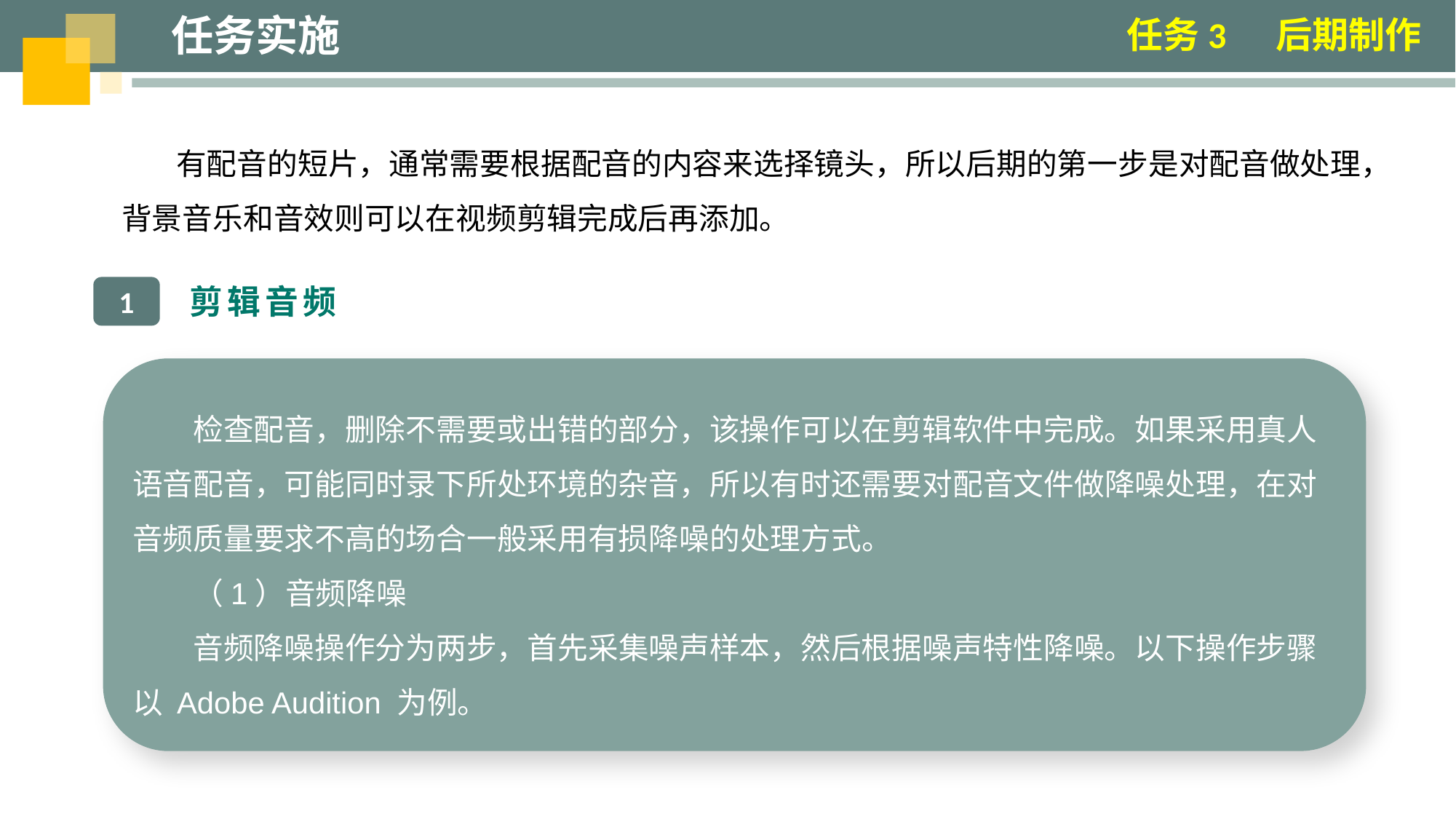

任务实施

任务3     后期制作
有配音的短片，通常需要根据配音的内容来选择镜头，所以后期的第一步是对配音做处理，背景音乐和音效则可以在视频剪辑完成后再添加。
剪辑音频
1

检查配音，删除不需要或出错的部分，该操作可以在剪辑软件中完成。如果采用真人语音配音，可能同时录下所处环境的杂音，所以有时还需要对配音文件做降噪处理，在对音频质量要求不高的场合一般采用有损降噪的处理方式。
（1）音频降噪
音频降噪操作分为两步，首先采集噪声样本，然后根据噪声特性降噪。以下操作步骤以 Adobe Audition 为例。